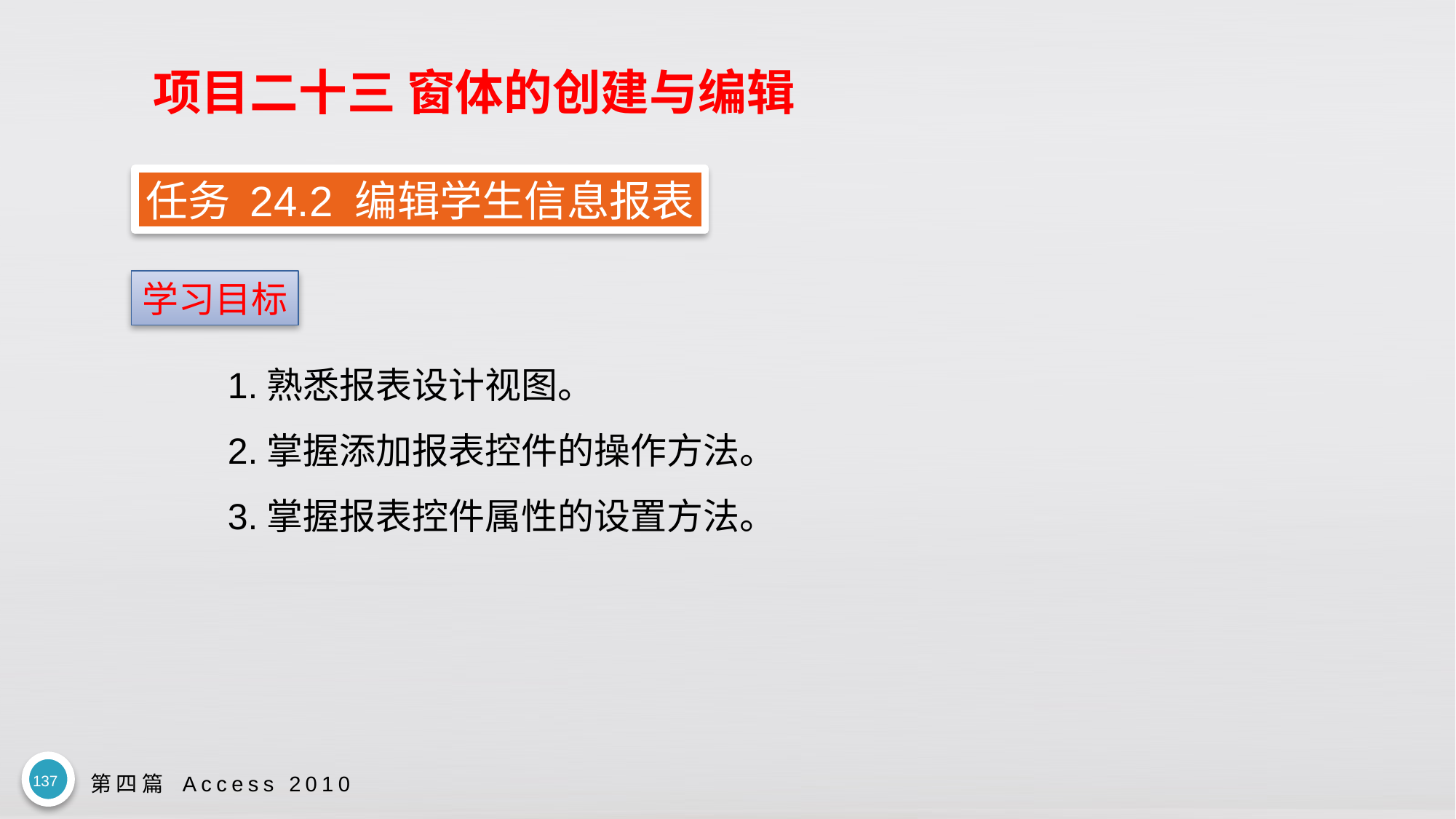

# 项目二十三 窗体的创建与编辑
任务 24.2 编辑学生信息报表
学习目标
1.熟悉报表设计视图。
2.掌握添加报表控件的操作方法。
3.掌握报表控件属性的设置方法。
137